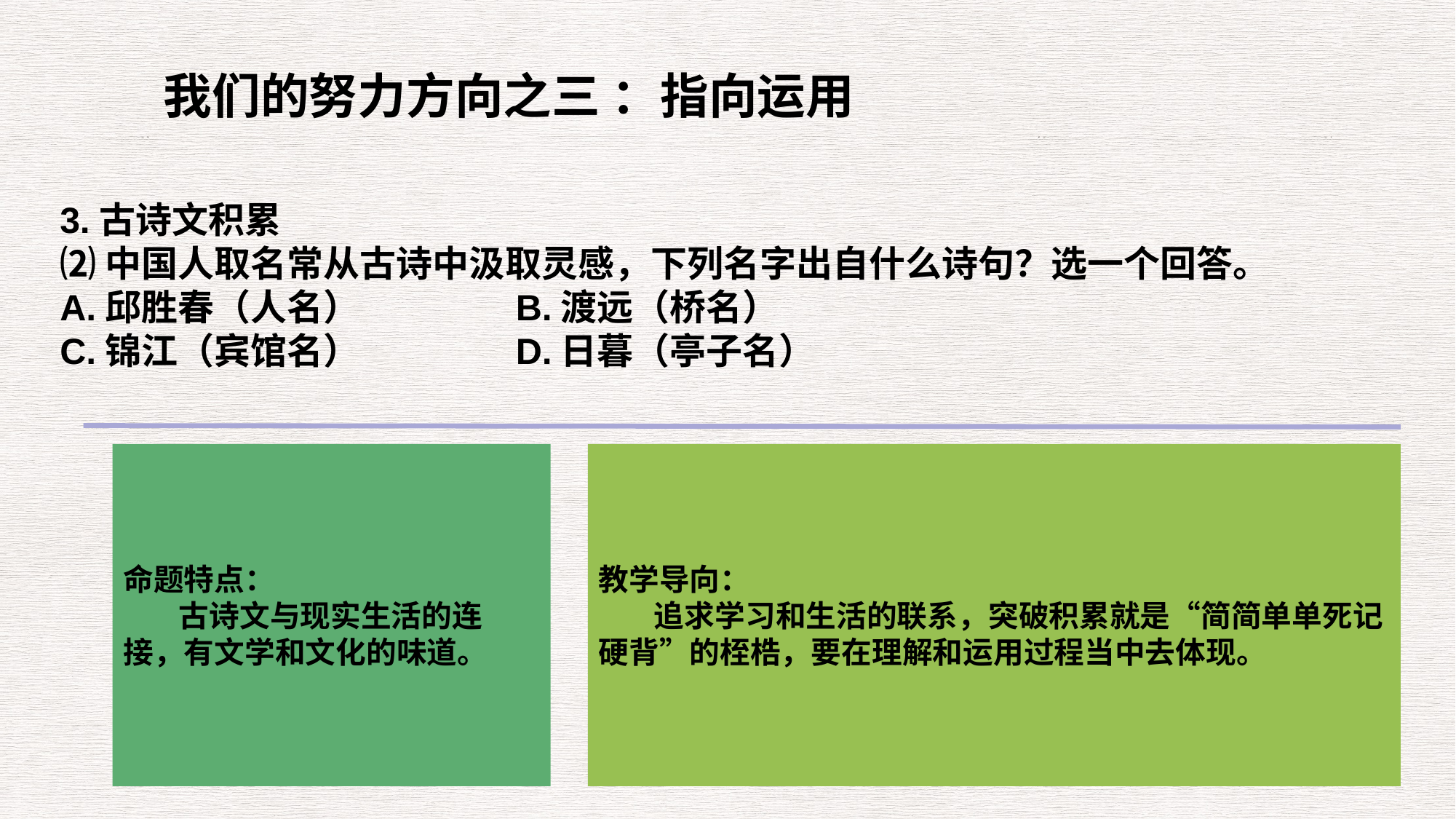

我们的努力方向之三 ：指向运用
3.古诗文积累
⑵中国人取名常从古诗中汲取灵感，下列名字出自什么诗句？选一个回答。
A.邱胜春（人名）                  B.渡远（桥名）
C.锦江（宾馆名）                  D.日暮（亭子名）
命题特点：
       古诗文与现实生活的连接，有文学和文化的味道。
教学导向：
       追求学习和生活的联系，突破积累就是“简简单单死记硬背”的桎梏，要在理解和运用过程当中去体现。